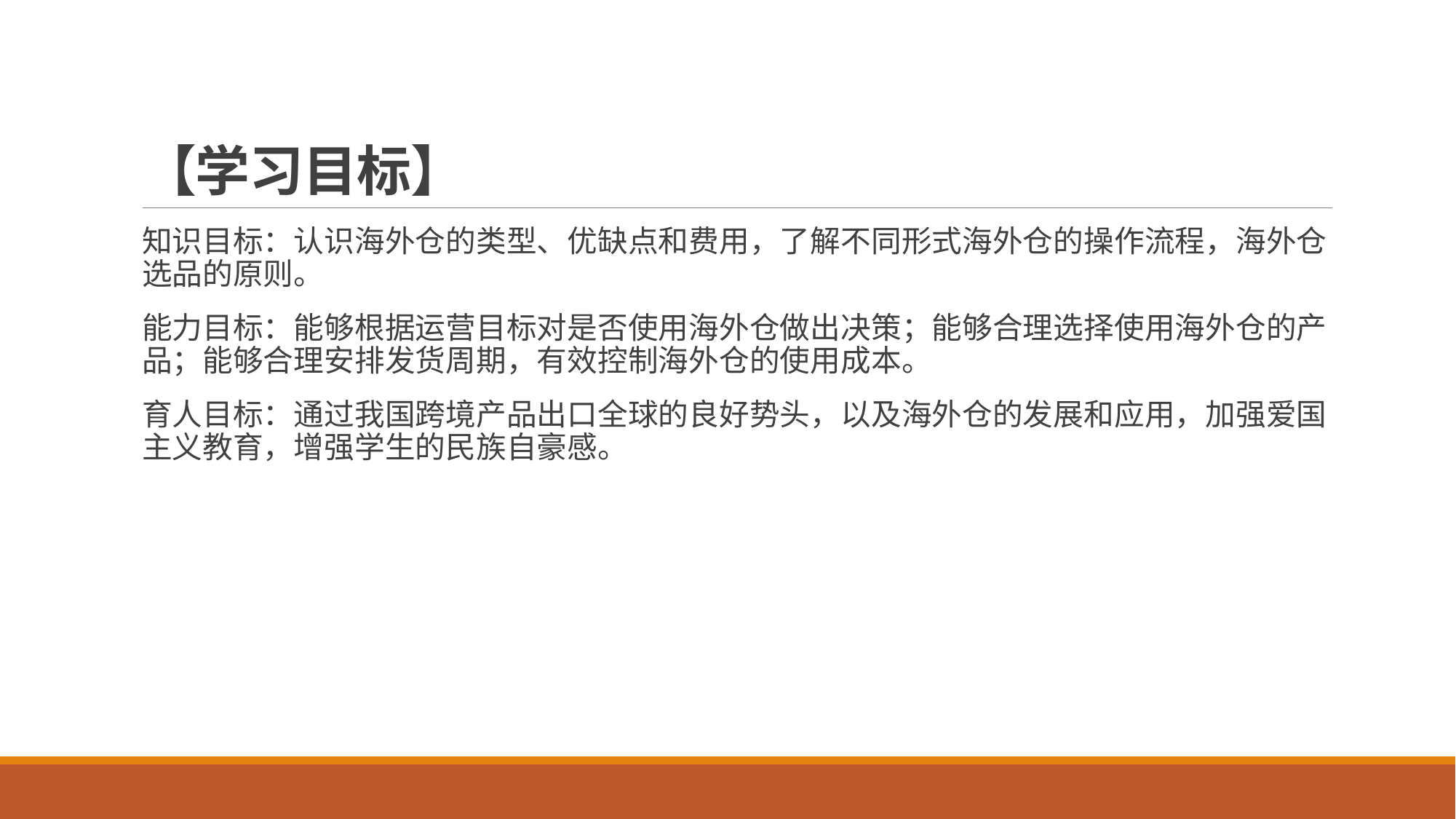

# 【学习目标】
知识目标：认识海外仓的类型、优缺点和费用，了解不同形式海外仓的操作流程，海外仓选品的原则。
能力目标：能够根据运营目标对是否使用海外仓做出决策；能够合理选择使用海外仓的产品；能够合理安排发货周期，有效控制海外仓的使用成本。
育人目标：通过我国跨境产品出口全球的良好势头，以及海外仓的发展和应用，加强爱国主义教育，增强学生的民族自豪感。